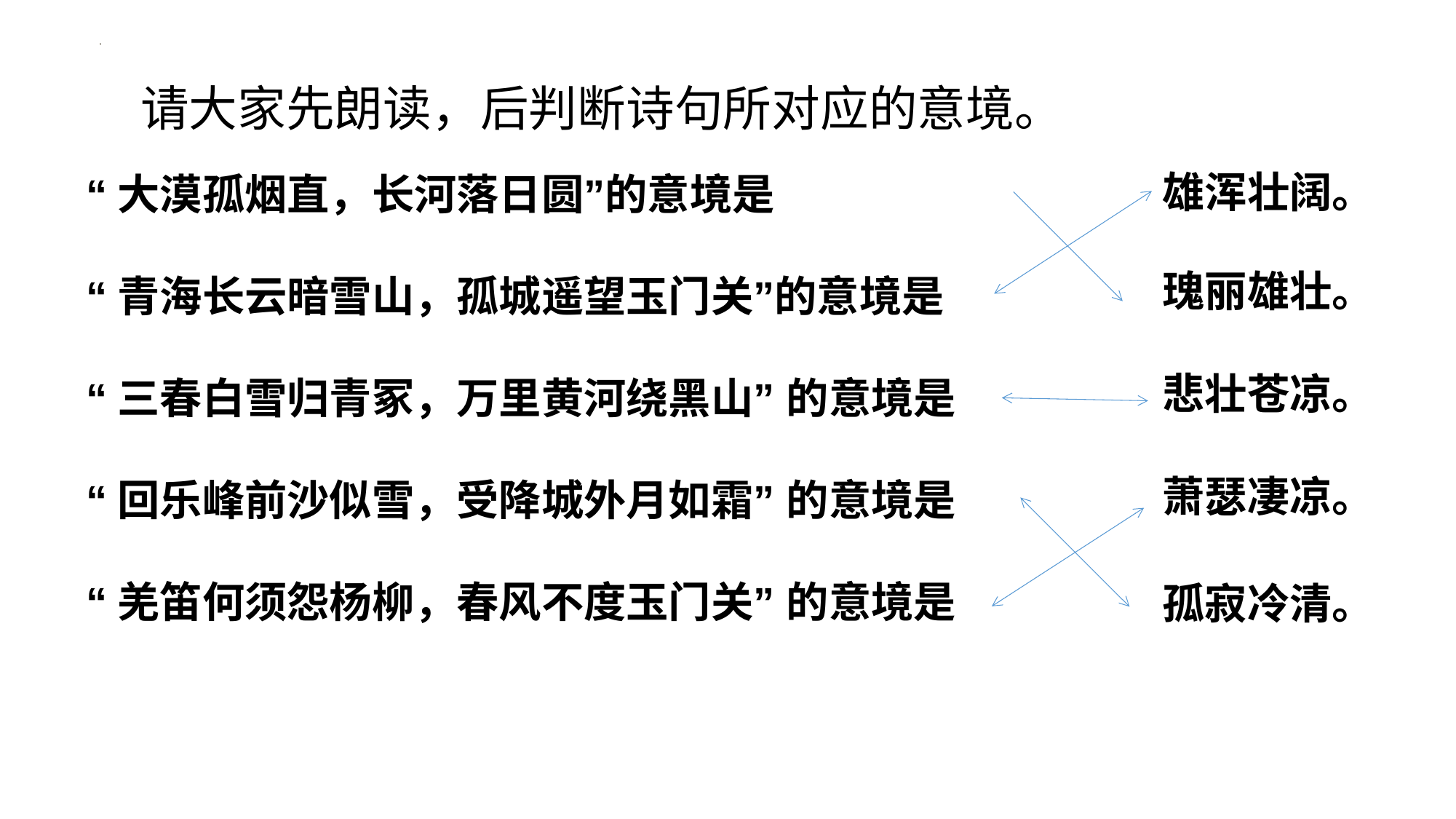

请大家先朗读，后判断诗句所对应的意境。
雄浑壮阔。
“大漠孤烟直，长河落日圆”的意境是

“青海长云暗雪山，孤城遥望玉门关”的意境是

“三春白雪归青冢，万里黄河绕黑山” 的意境是

“回乐峰前沙似雪，受降城外月如霜” 的意境是

“羌笛何须怨杨柳，春风不度玉门关” 的意境是
瑰丽雄壮。
悲壮苍凉。
萧瑟凄凉。
孤寂冷清。